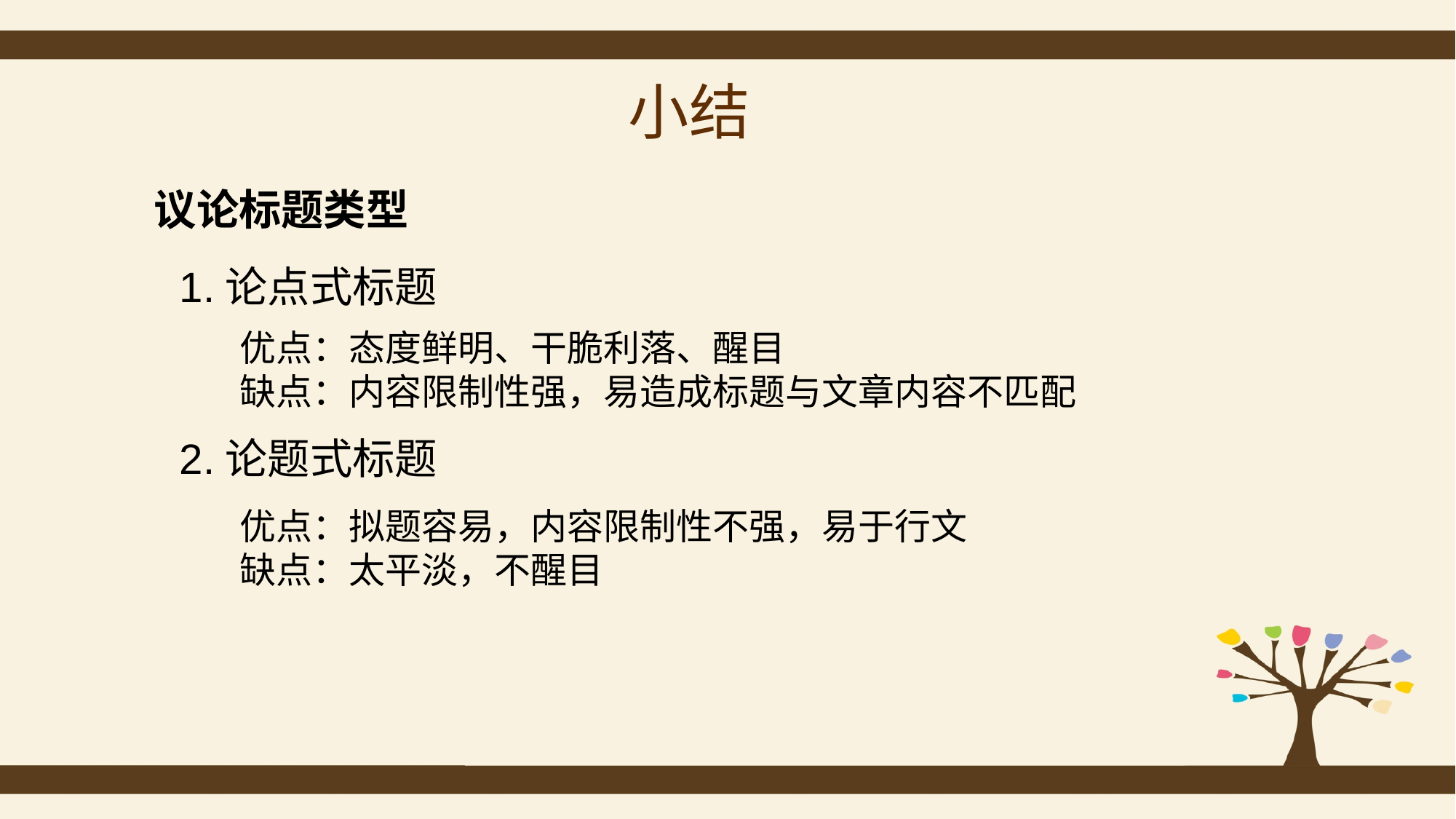

小结
议论标题类型
1.论点式标题
优点：态度鲜明、干脆利落、醒目
缺点：内容限制性强，易造成标题与文章内容不匹配
2.论题式标题
优点：拟题容易，内容限制性不强，易于行文
缺点：太平淡，不醒目